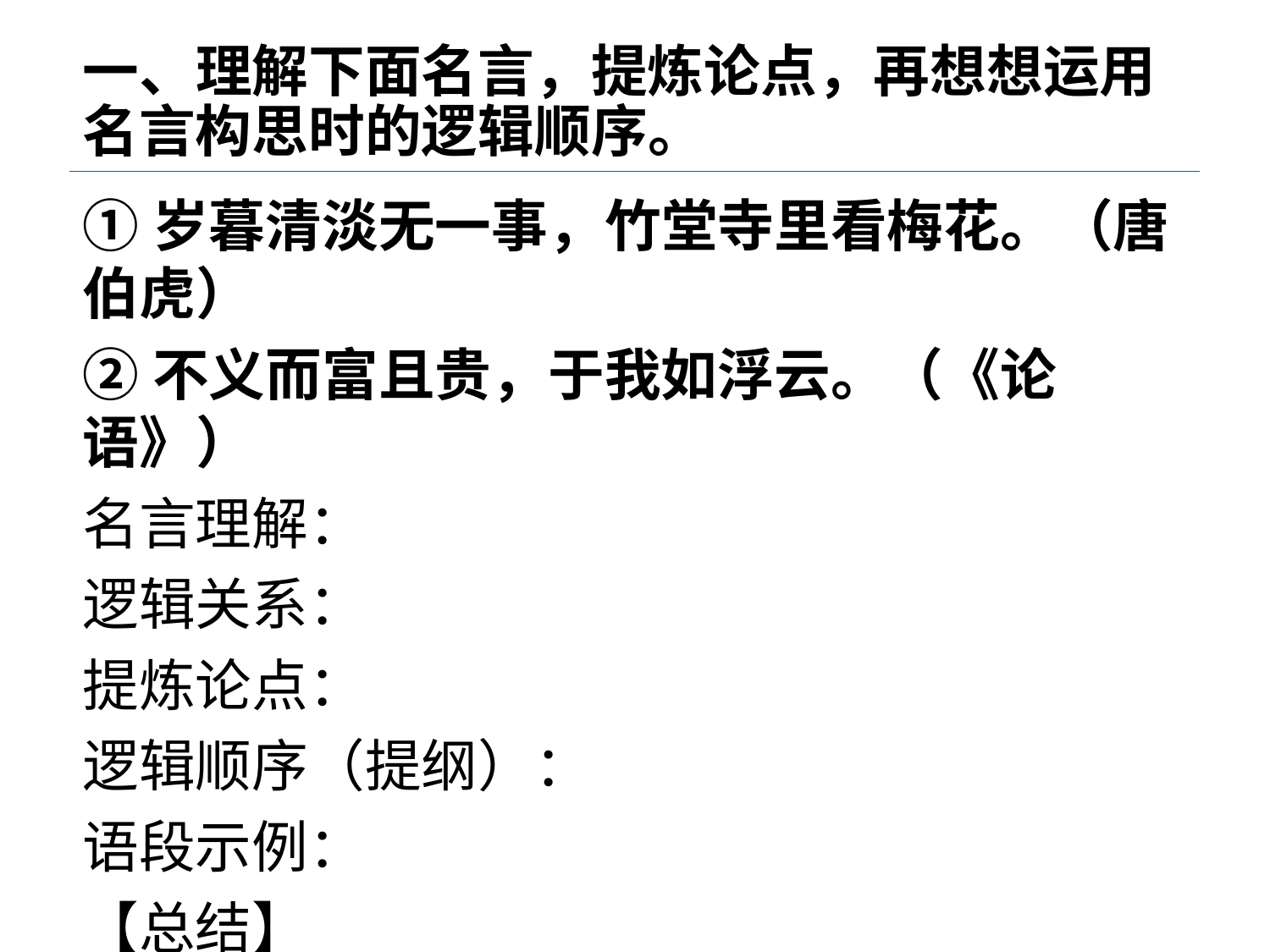

# 一、理解下面名言，提炼论点，再想想运用名言构思时的逻辑顺序。
①岁暮清淡无一事，竹堂寺里看梅花。（唐伯虎）
②不义而富且贵，于我如浮云。（《论语》）
名言理解：
逻辑关系：
提炼论点：
逻辑顺序（提纲）：
语段示例：
【总结】